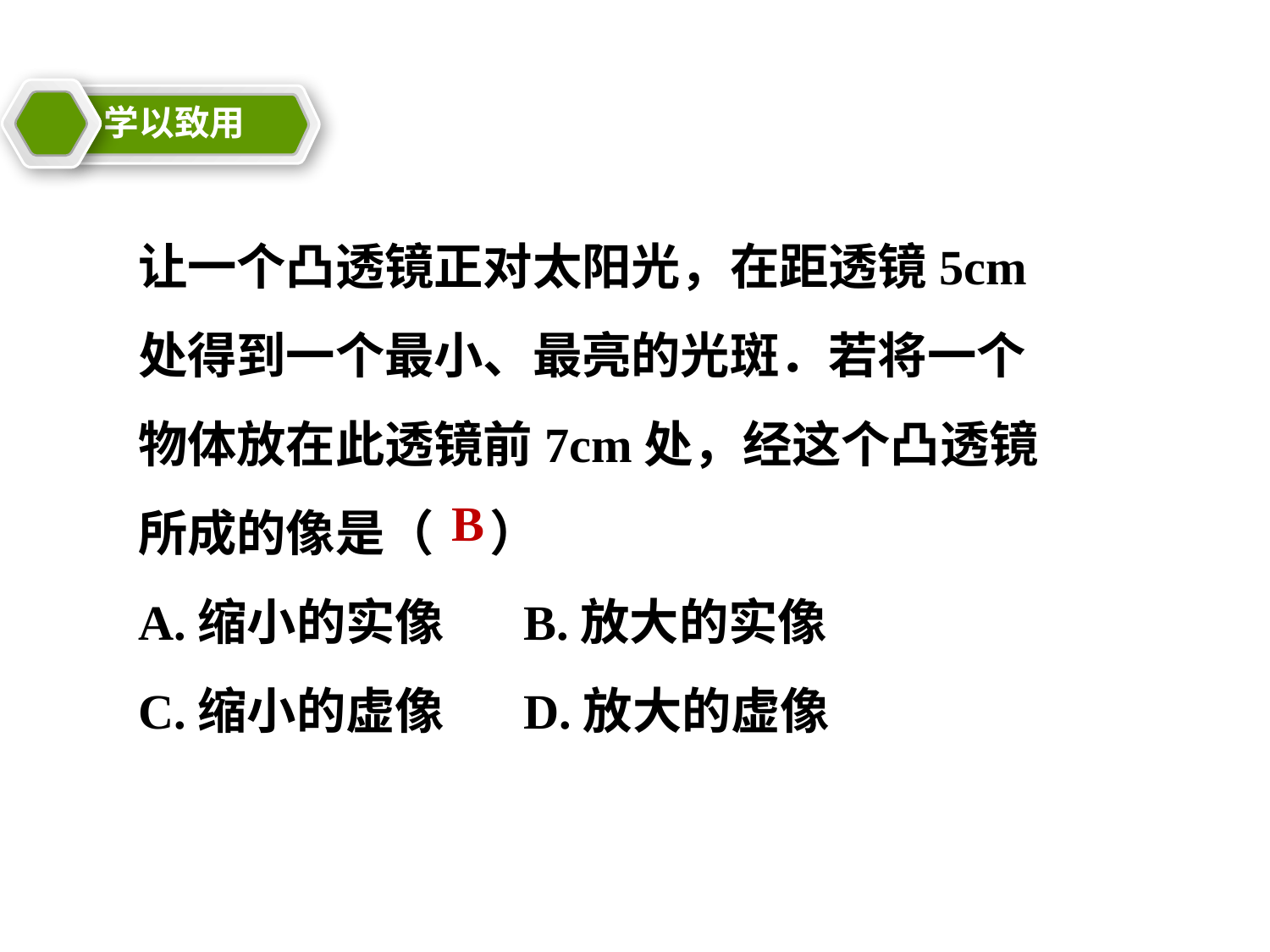

学以致用
让一个凸透镜正对太阳光，在距透镜5cm处得到一个最小、最亮的光斑．若将一个物体放在此透镜前7cm处，经这个凸透镜所成的像是（     ）
A.缩小的实像      B.放大的实像
C.缩小的虚像      D.放大的虚像
B